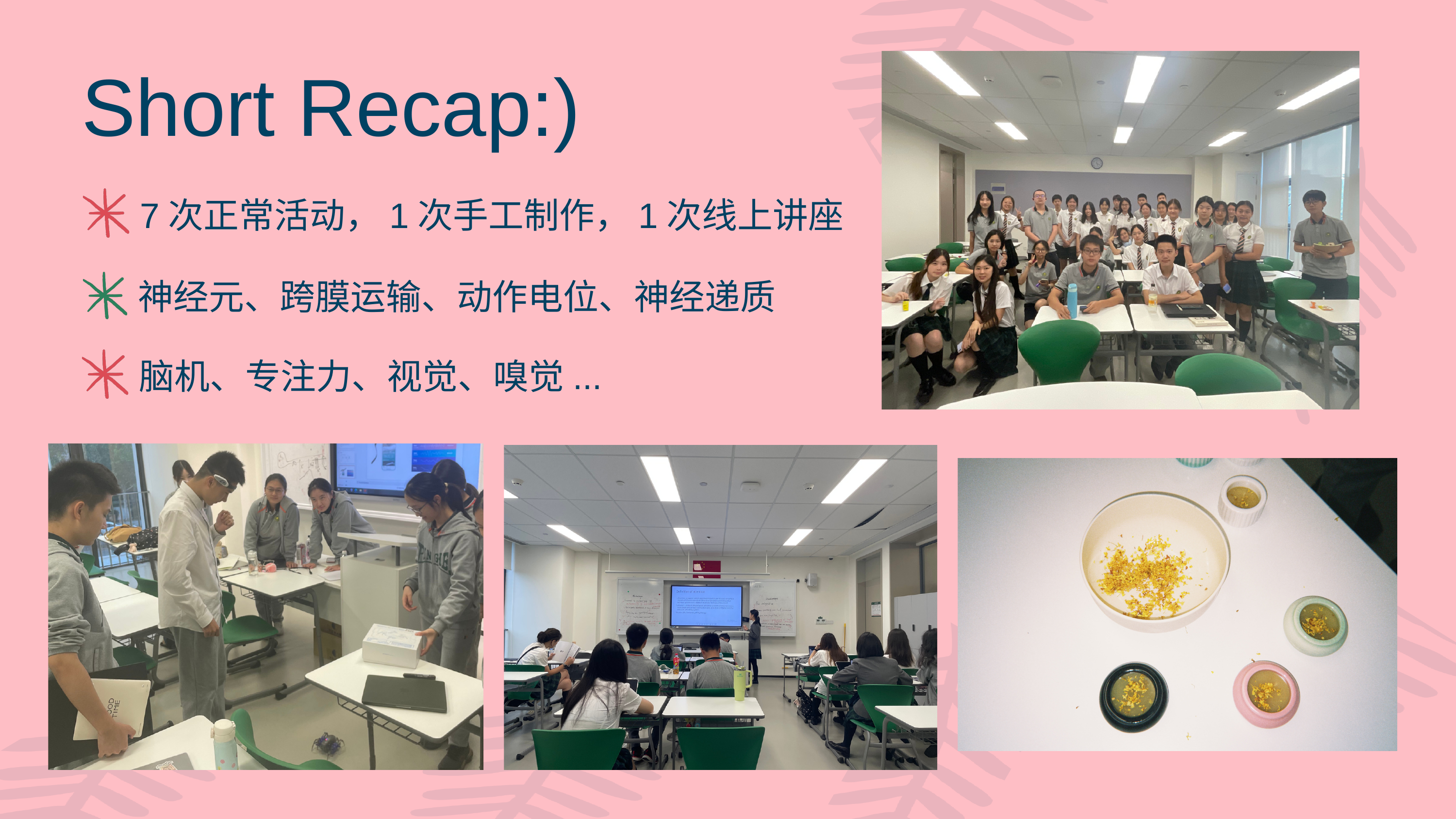

Short Recap:)

7次正常活动，1次手工制作，1次线上讲座
神经元、跨膜运输、动作电位、神经递质

脑机、专注力、视觉、嗅觉...